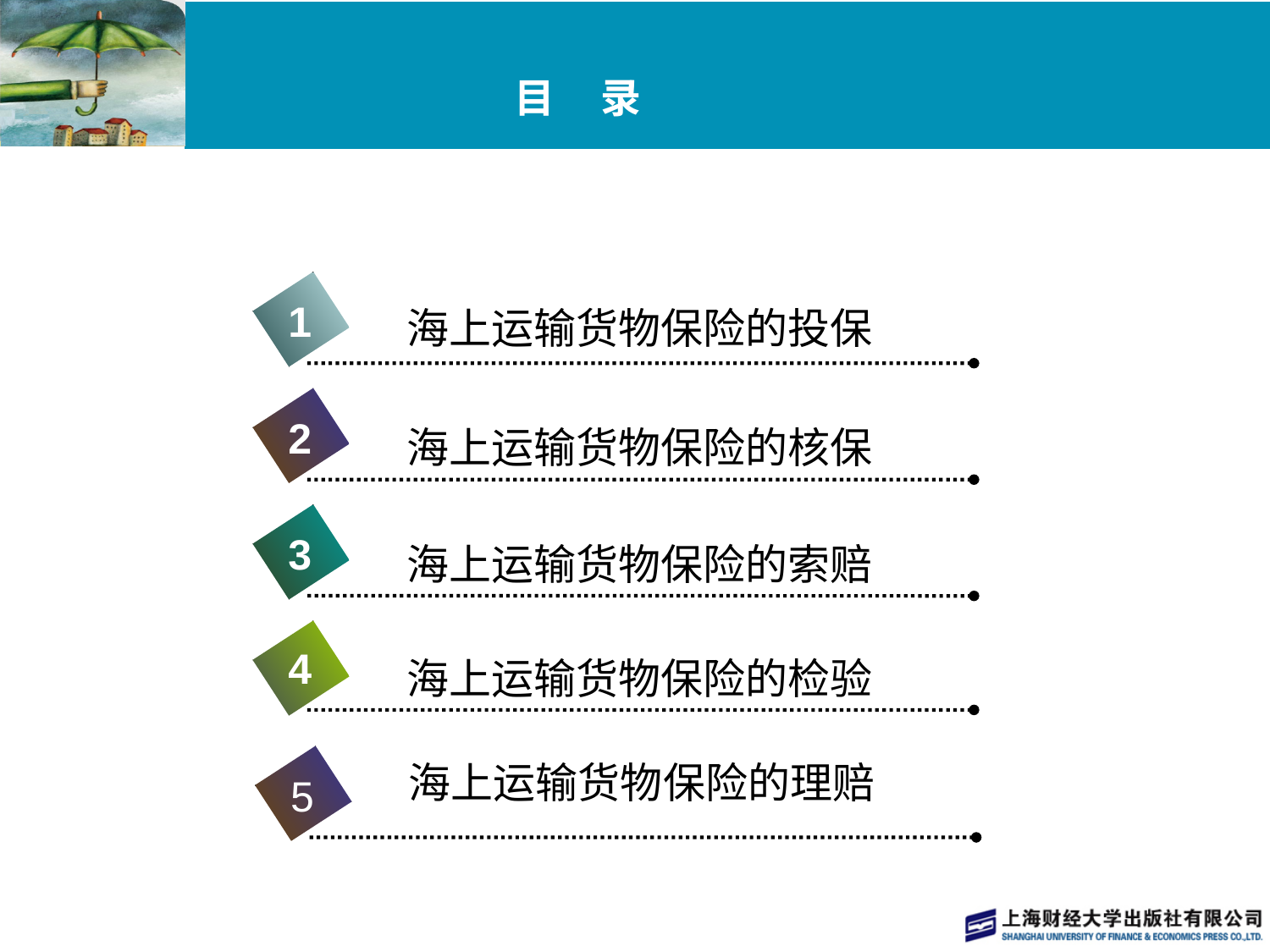

# 目     录

1
海上运输货物保险的投保

2
海上运输货物保险的核保

3
海上运输货物保险的索赔

4
海上运输货物保险的检验

5
海上运输货物保险的理赔